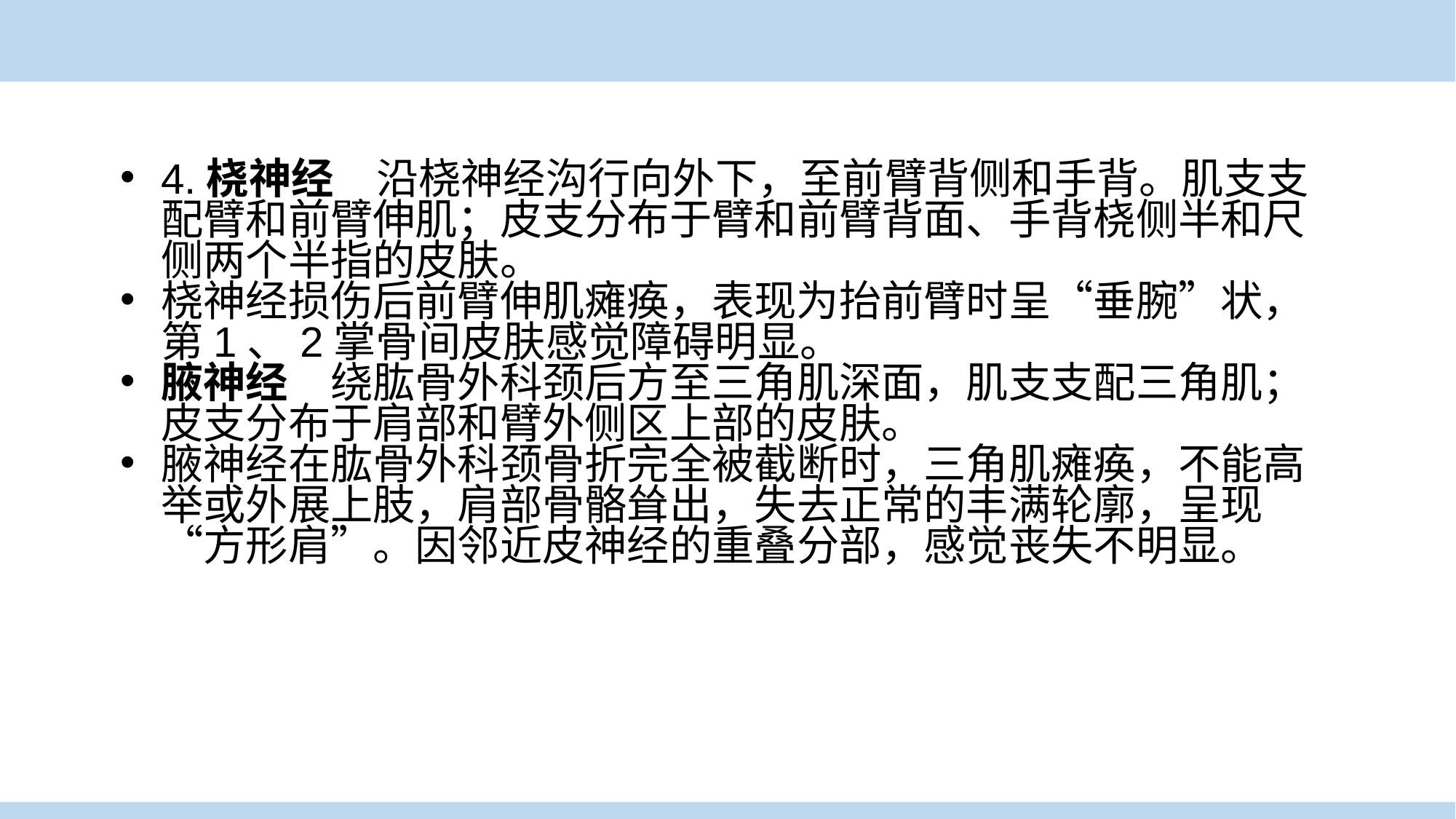

4.桡神经　沿桡神经沟行向外下，至前臂背侧和手背。肌支支配臂和前臂伸肌；皮支分布于臂和前臂背面、手背桡侧半和尺侧两个半指的皮肤。
桡神经损伤后前臂伸肌瘫痪，表现为抬前臂时呈“垂腕”状，第1、2掌骨间皮肤感觉障碍明显。
腋神经　绕肱骨外科颈后方至三角肌深面，肌支支配三角肌；皮支分布于肩部和臂外侧区上部的皮肤。
腋神经在肱骨外科颈骨折完全被截断时，三角肌瘫痪，不能高举或外展上肢，肩部骨骼耸出，失去正常的丰满轮廓，呈现“方形肩”。因邻近皮神经的重叠分部，感觉丧失不明显。